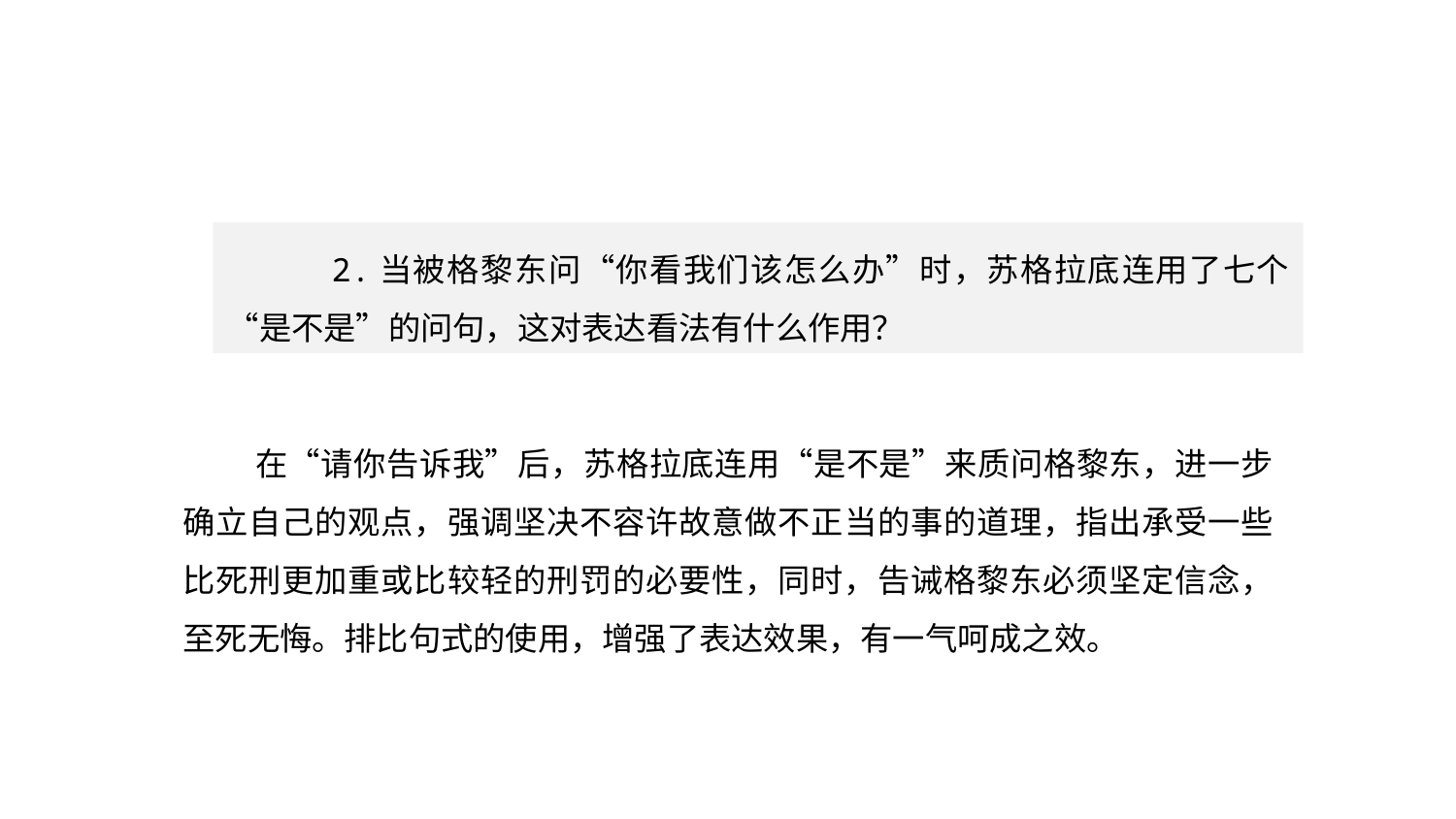

课文赏读
     2.当被格黎东问“你看我们该怎么办”时，苏格拉底连用了七个“是不是”的问句，这对表达看法有什么作用？
    　在“请你告诉我”后，苏格拉底连用“是不是”来质问格黎东，进一步确立自己的观点，强调坚决不容许故意做不正当的事的道理，指出承受一些比死刑更加重或比较轻的刑罚的必要性，同时，告诫格黎东必须坚定信念，至死无悔。排比句式的使用，增强了表达效果，有一气呵成之效。